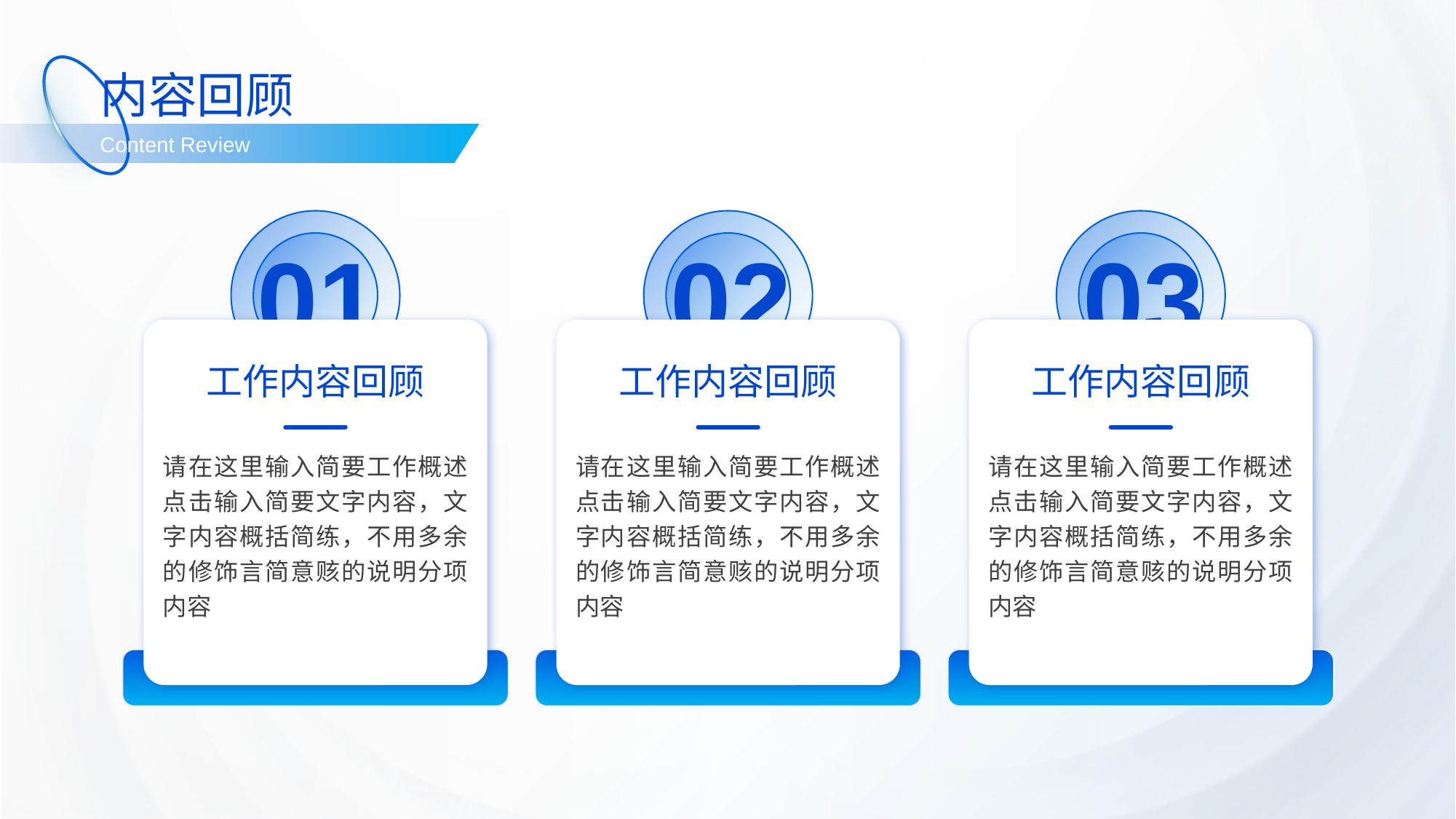

内容回顾
Content Review

01

工作内容回顾
请在这里输入简要工作概述点击输入简要文字内容，文字内容概括简练，不用多余的修饰言简意赅的说明分项内容

02

工作内容回顾
请在这里输入简要工作概述点击输入简要文字内容，文字内容概括简练，不用多余的修饰言简意赅的说明分项内容

03

工作内容回顾
请在这里输入简要工作概述点击输入简要文字内容，文字内容概括简练，不用多余的修饰言简意赅的说明分项内容